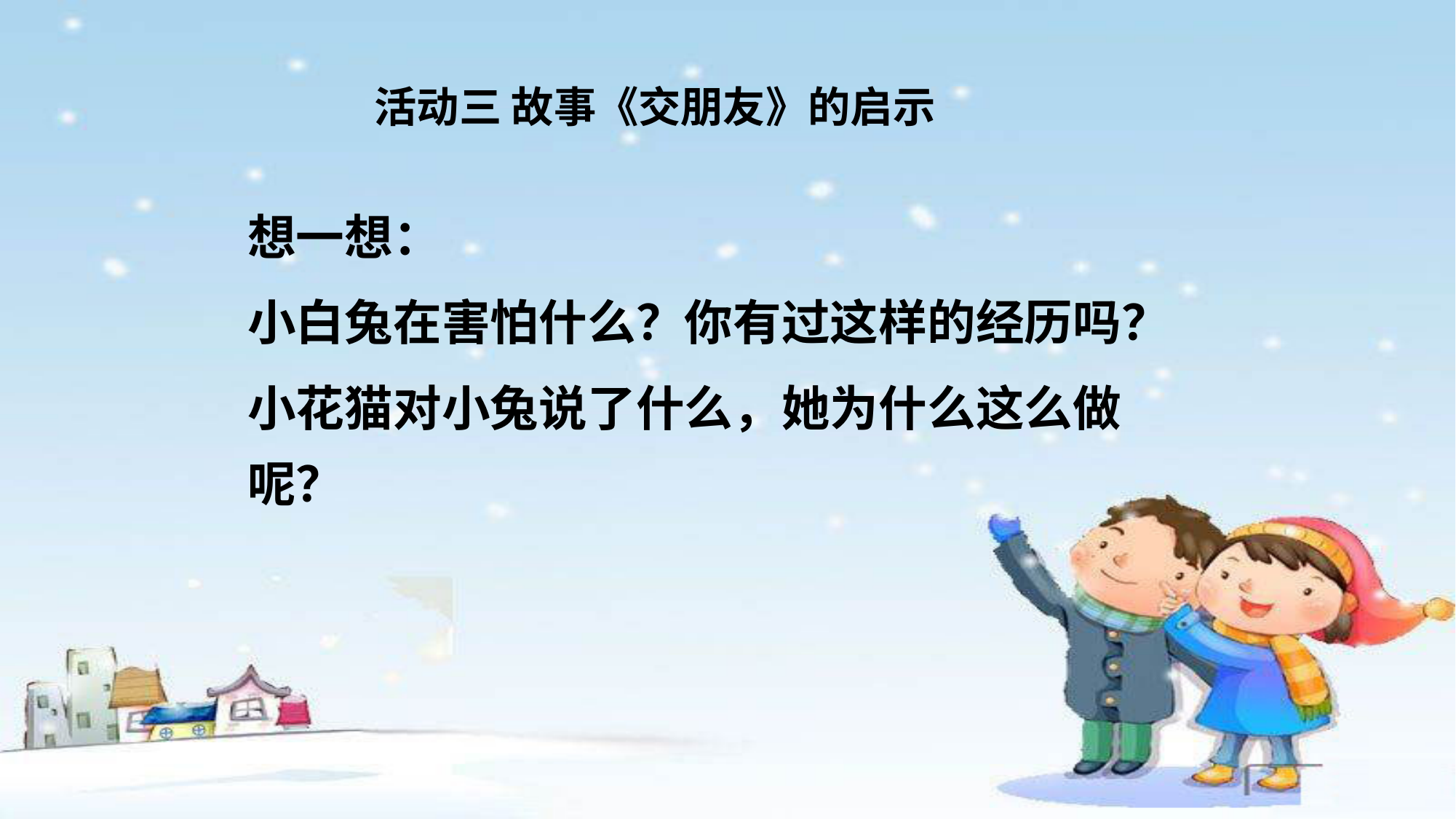

活动三 故事《交朋友》的启示
想一想：
小白兔在害怕什么？你有过这样的经历吗？
小花猫对小兔说了什么，她为什么这么做呢？